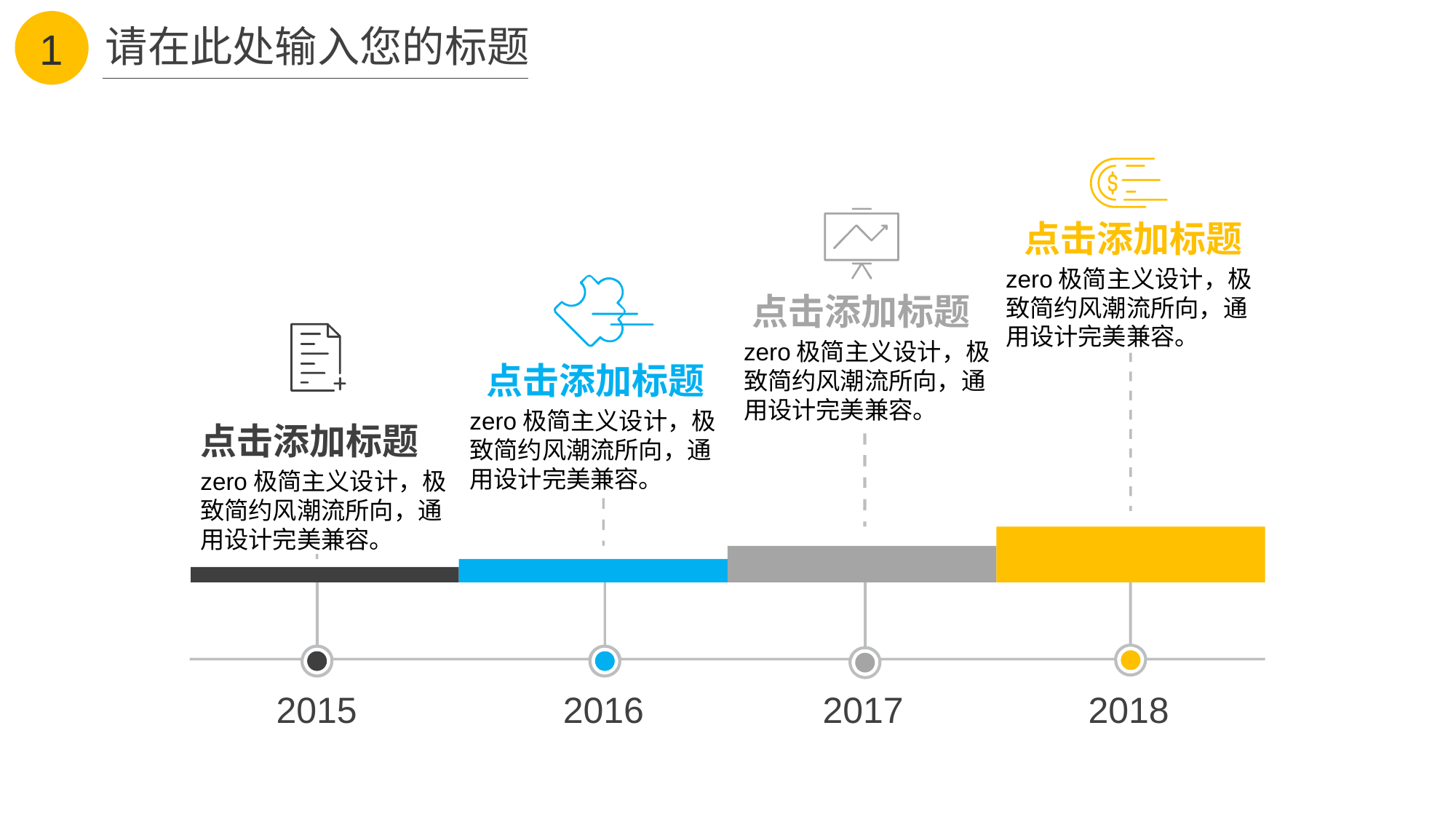

1
请在此处输入您的标题

点击添加标题
zero极简主义设计，极致简约风潮流所向，通用设计完美兼容。

点击添加标题

zero极简主义设计，极致简约风潮流所向，通用设计完美兼容。
点击添加标题

zero极简主义设计，极致简约风潮流所向，通用设计完美兼容。
点击添加标题

zero极简主义设计，极致简约风潮流所向，通用设计完美兼容。

2015
2016
2017
2018